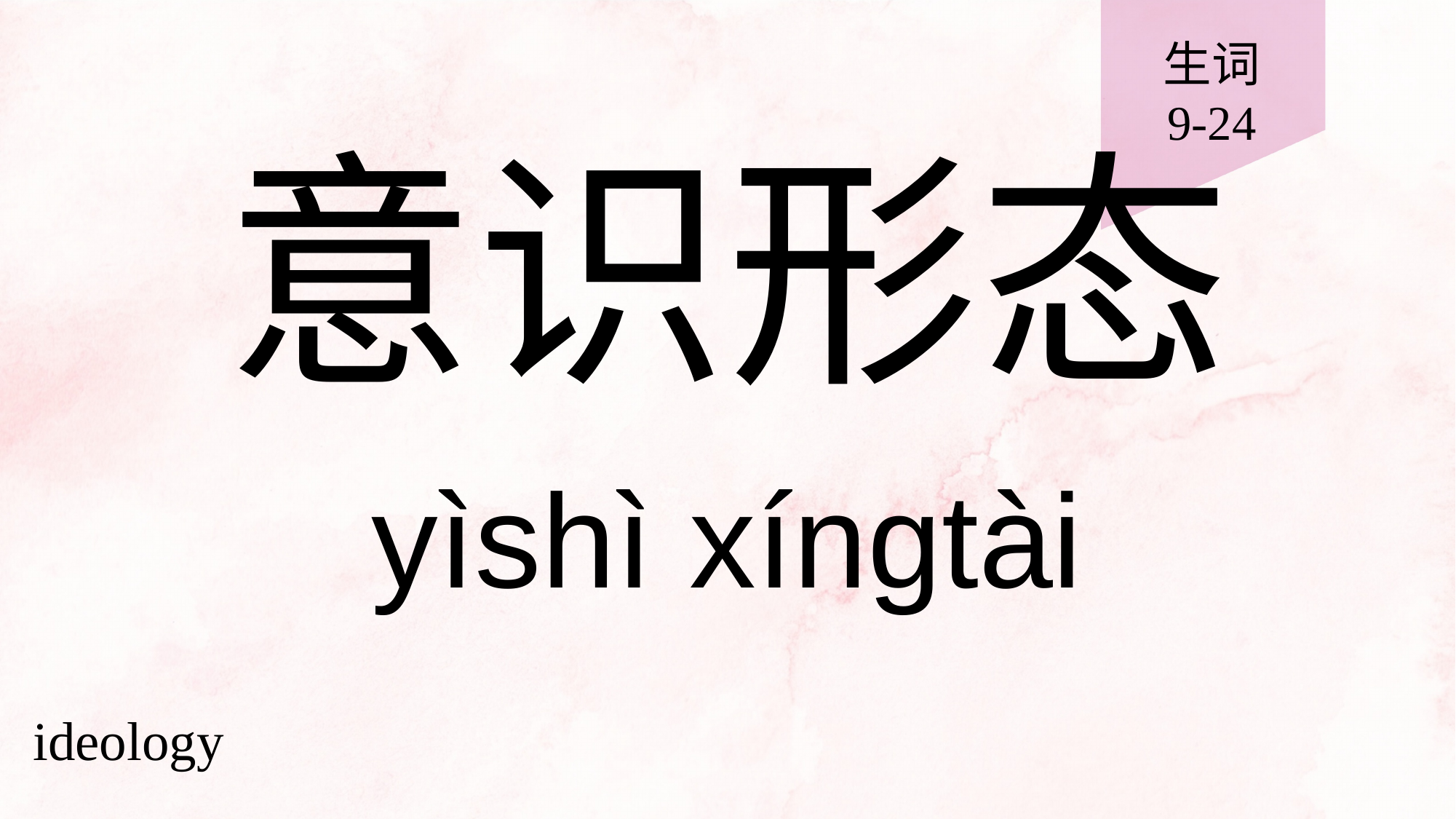

生词
9-24
# 意识形态
yìshì xíngtài
ideology